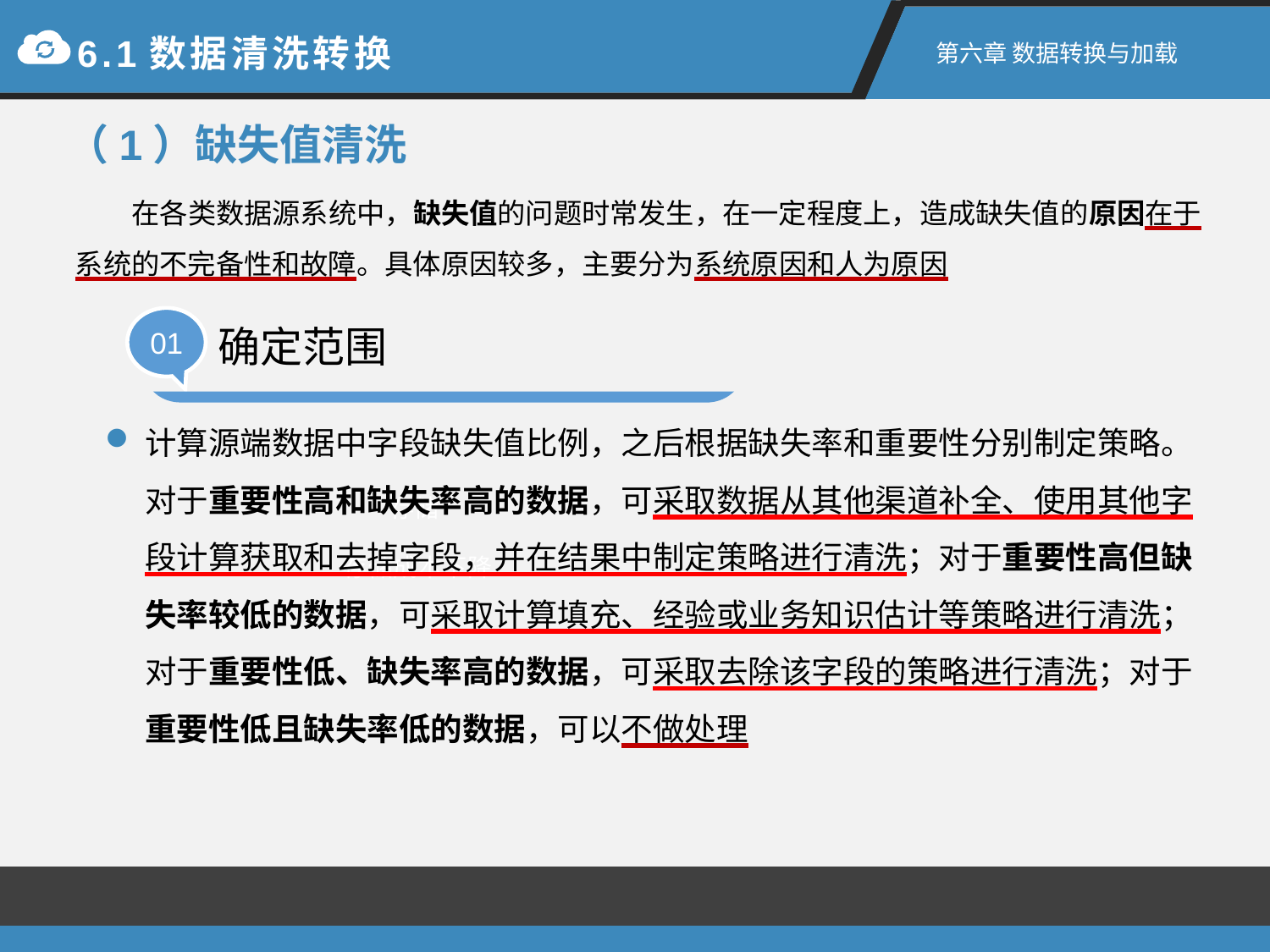

6.1数据清洗转换

第六章 数据转换与加载
（1）缺失值清洗
在各类数据源系统中，缺失值的问题时常发生，在一定程度上，造成缺失值的原因在于系统的不完备性和故障。具体原因较多，主要分为系统原因和人为原因

01
确定范围

计算源端数据中字段缺失值比例，之后根据缺失率和重要性分别制定策略。对于重要性高和缺失率高的数据，可采取数据从其他渠道补全、使用其他字段计算获取和去掉字段，并在结果中制定策略进行清洗；对于重要性高但缺失率较低的数据，可采取计算填充、经验或业务知识估计等策略进行清洗；对于重要性低、缺失率高的数据，可采取去除该字段的策略进行清洗；对于重要性低且缺失率低的数据，可以不做处理

存储

   存储成本下降